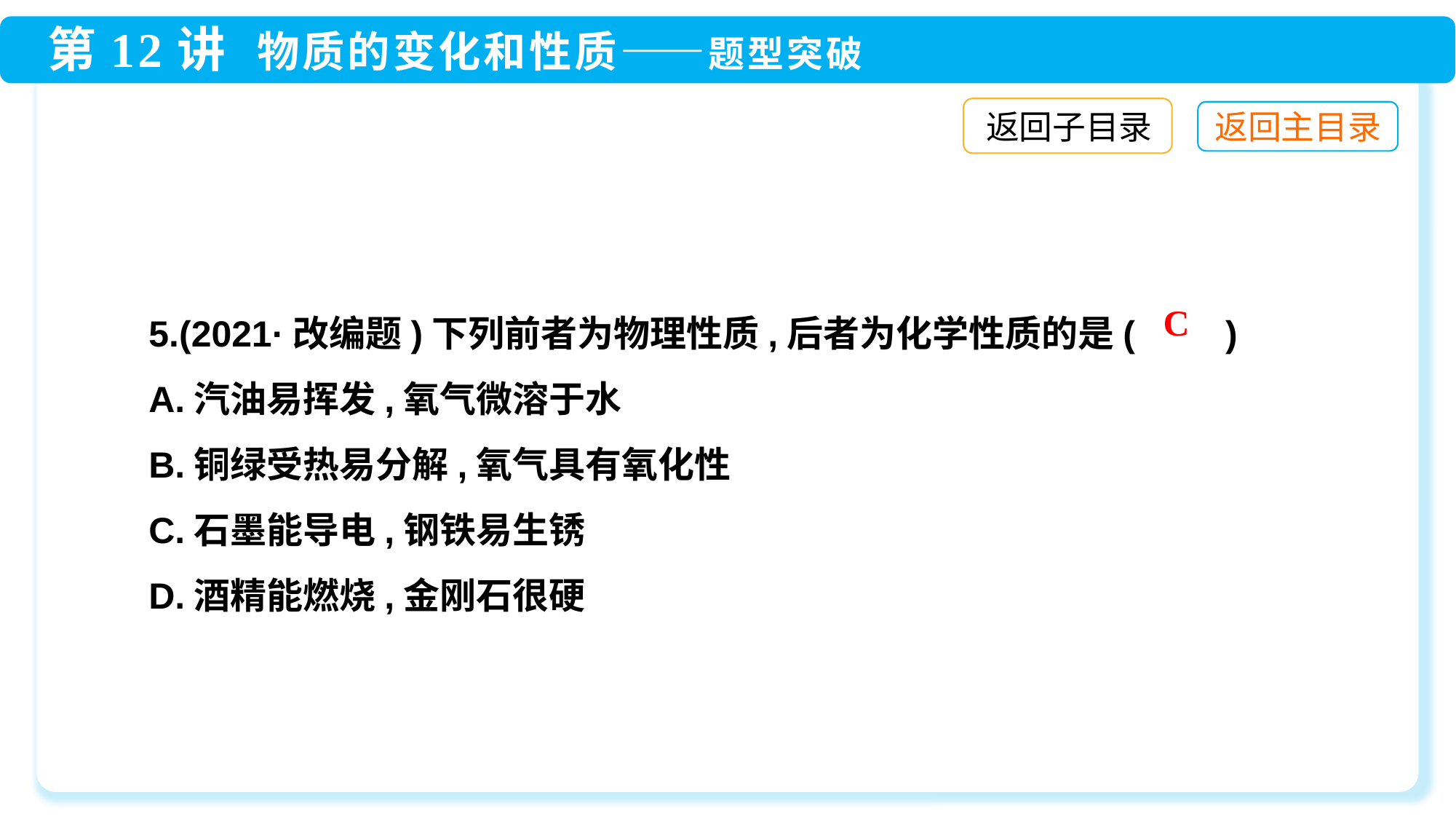

返回子目录
5.(2021·改编题)下列前者为物理性质,后者为化学性质的是(　　)
A.汽油易挥发,氧气微溶于水
B.铜绿受热易分解,氧气具有氧化性
C.石墨能导电,钢铁易生锈
D.酒精能燃烧,金刚石很硬
C